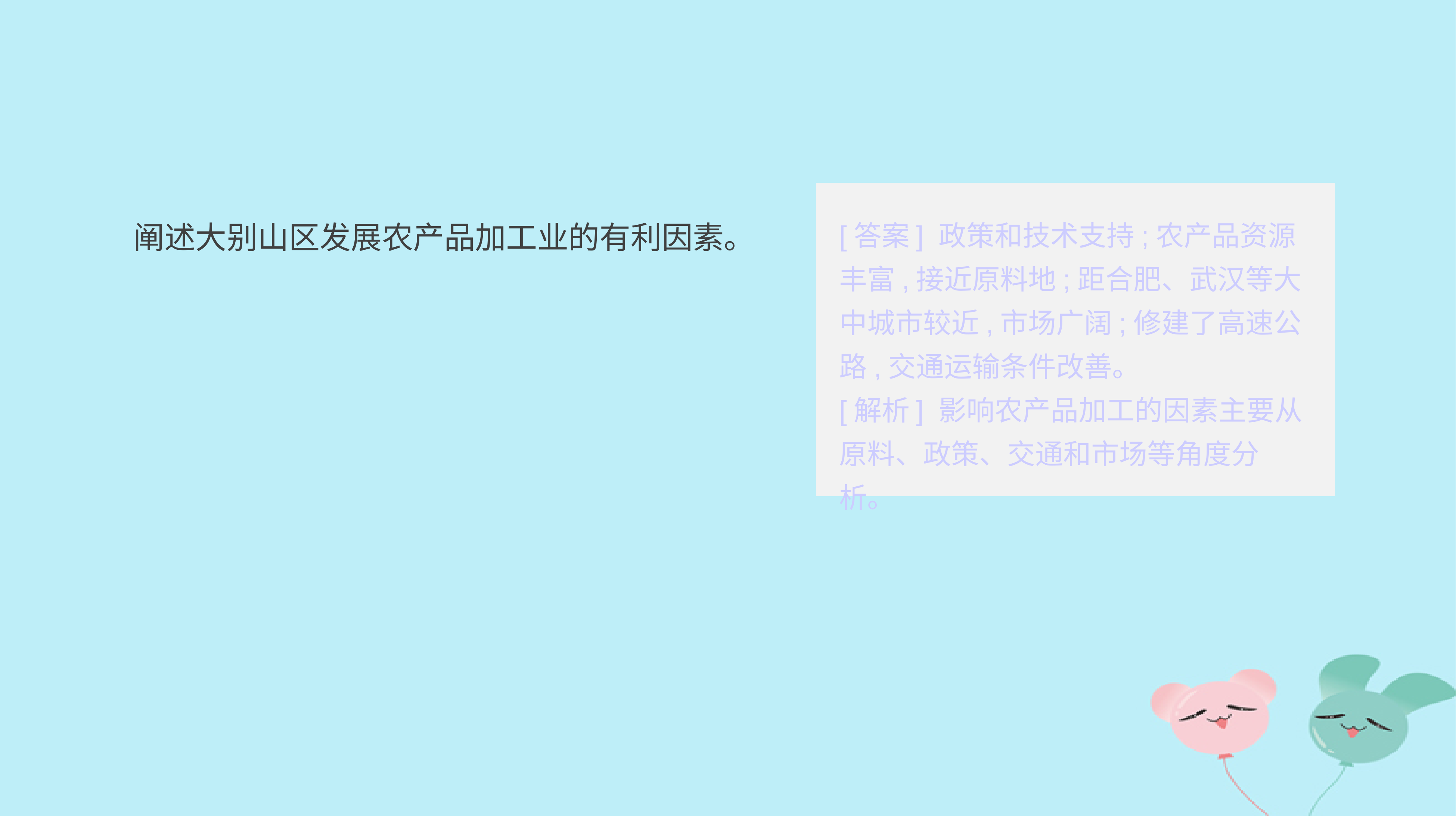

阐述大别山区发展农产品加工业的有利因素。
[答案] 政策和技术支持;农产品资源丰富,接近原料地;距合肥、武汉等大中城市较近,市场广阔;修建了高速公路,交通运输条件改善。
[解析] 影响农产品加工的因素主要从原料、政策、交通和市场等角度分析。